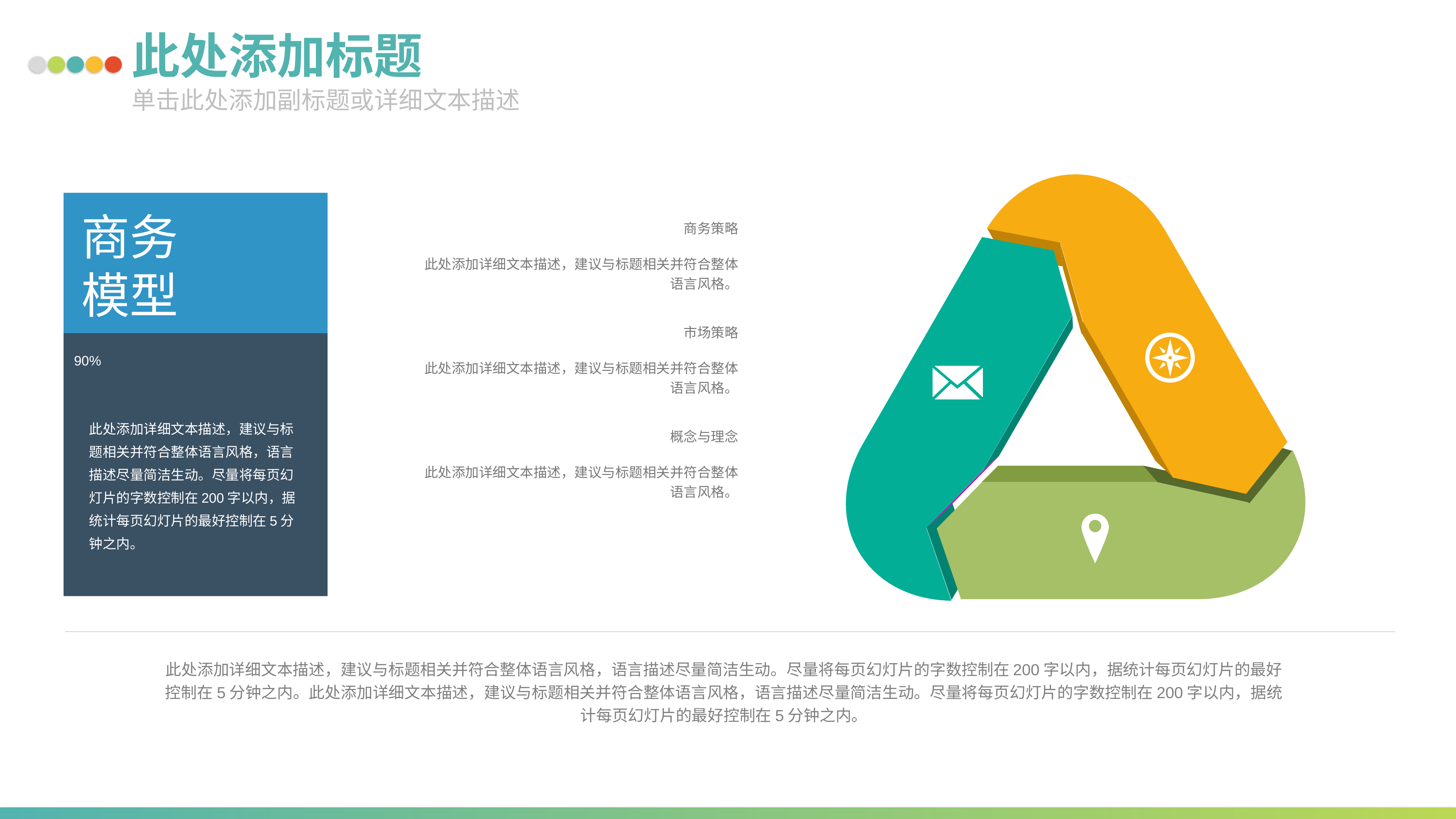

此处添加标题
单击此处添加副标题或详细文本描述

商务
模型
商务策略
此处添加详细文本描述，建议与标题相关并符合整体语言风格。
市场策略
此处添加详细文本描述，建议与标题相关并符合整体语言风格。

90%
此处添加详细文本描述，建议与标题相关并符合整体语言风格，语言描述尽量简洁生动。尽量将每页幻灯片的字数控制在200字以内，据统计每页幻灯片的最好控制在5分钟之内。
概念与理念
此处添加详细文本描述，建议与标题相关并符合整体语言风格。

此处添加详细文本描述，建议与标题相关并符合整体语言风格，语言描述尽量简洁生动。尽量将每页幻灯片的字数控制在200字以内，据统计每页幻灯片的最好控制在5分钟之内。此处添加详细文本描述，建议与标题相关并符合整体语言风格，语言描述尽量简洁生动。尽量将每页幻灯片的字数控制在200字以内，据统计每页幻灯片的最好控制在5分钟之内。